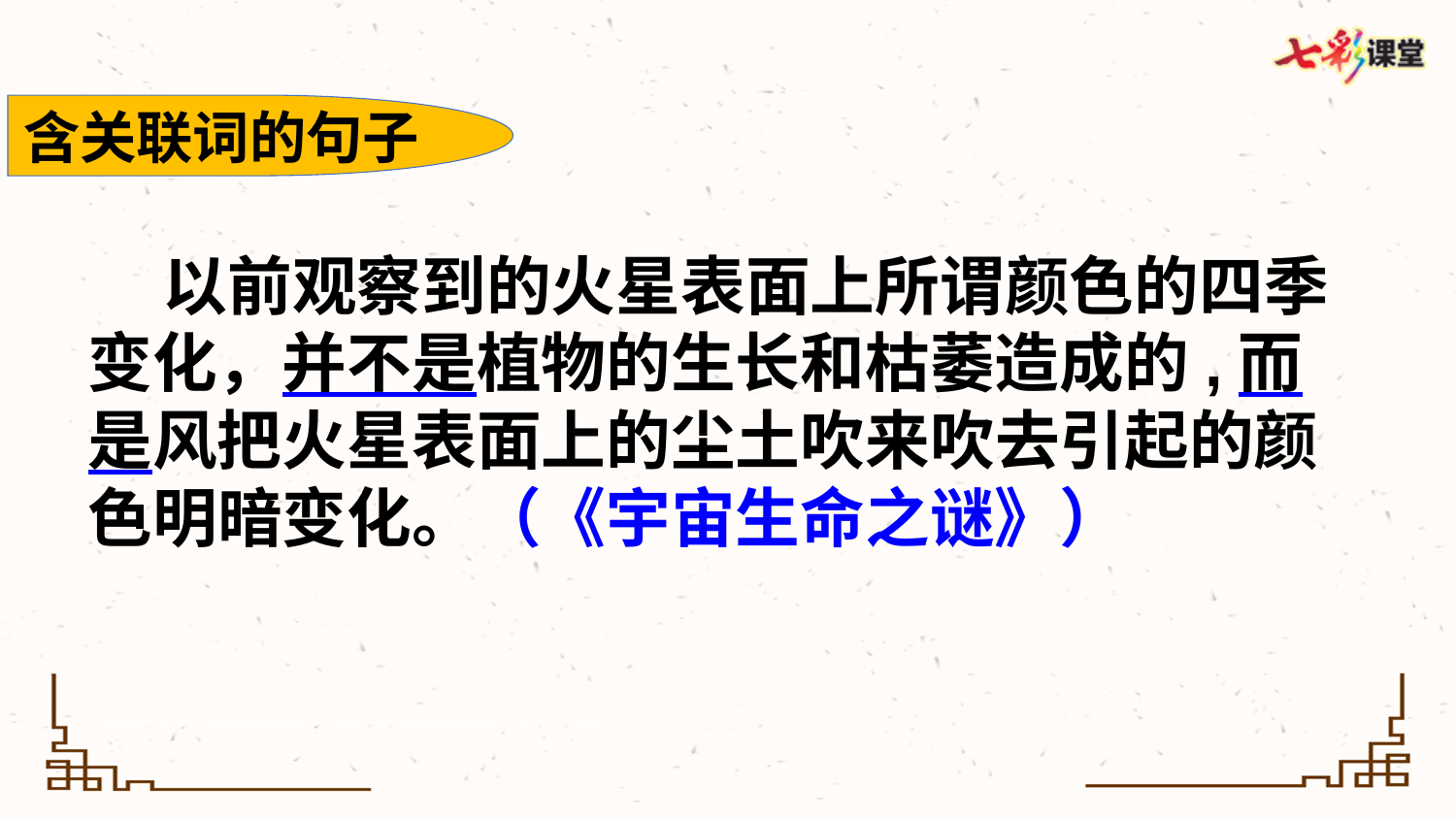

含关联词的句子
    以前观察到的火星表面上所谓颜色的四季变化，并不是植物的生长和枯萎造成的,而是风把火星表面上的尘土吹来吹去引起的颜色明暗变化。（《宇宙生命之谜》）